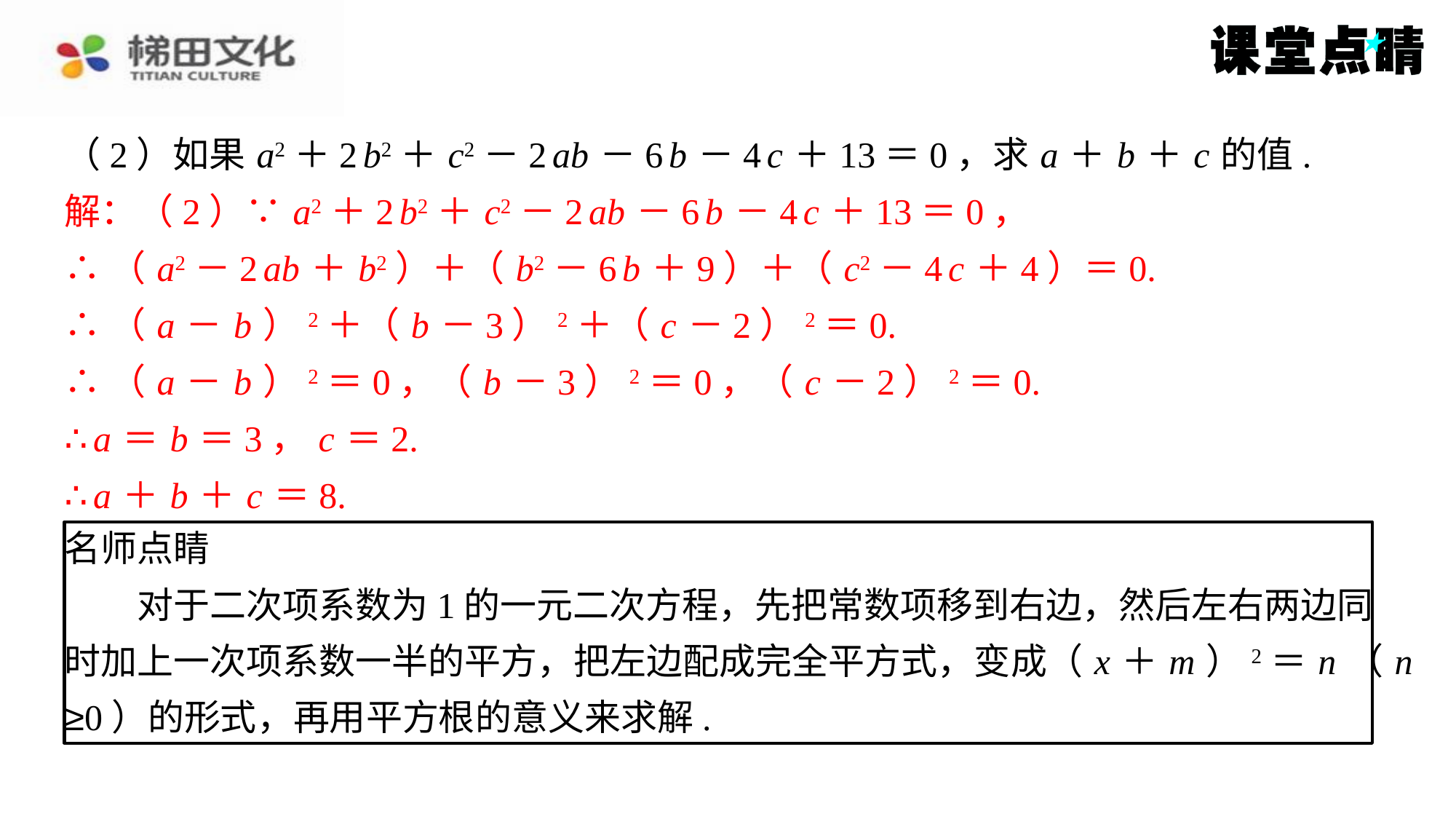

（2）如果 a2＋2 b2＋ c2－2 ab －6 b －4 c ＋13＝0，求 a ＋ b ＋ c 的值.
解：（2）∵ a2＋2 b2＋ c2－2 ab －6 b －4 c ＋13＝0，
∴（ a2－2 ab ＋ b2）＋（ b2－6 b ＋9）＋（ c2－4 c ＋4）＝0.
∴（ a － b ）2＋（ b －3）2＋（ c －2）2＝0.
∴（ a － b ）2＝0，（ b －3）2＝0，（ c －2）2＝0.
∴ a ＝ b ＝3， c ＝2.
∴ a ＋ b ＋ c ＝8.
名师点睛
　　对于二次项系数为1的一元二次方程，先把常数项移到右边，然后左右两边同
时加上一次项系数一半的平方，把左边配成完全平方式，变成（ x ＋ m ）2＝ n （ n
≥0）的形式，再用平方根的意义来求解.
解：（2）∵ a2＋2 b2＋ c2－2 ab －6 b －4 c ＋13＝0，
∴（ a2－2 ab ＋ b2）＋（ b2－6 b ＋9）＋（ c2－4 c ＋4）＝0.
∴（ a － b ）2＋（ b －3）2＋（ c －2）2＝0.
∴（ a － b ）2＝0，（ b －3）2＝0，（ c －2）2＝0.
∴ a ＝ b ＝3， c ＝2.
∴ a ＋ b ＋ c ＝8.